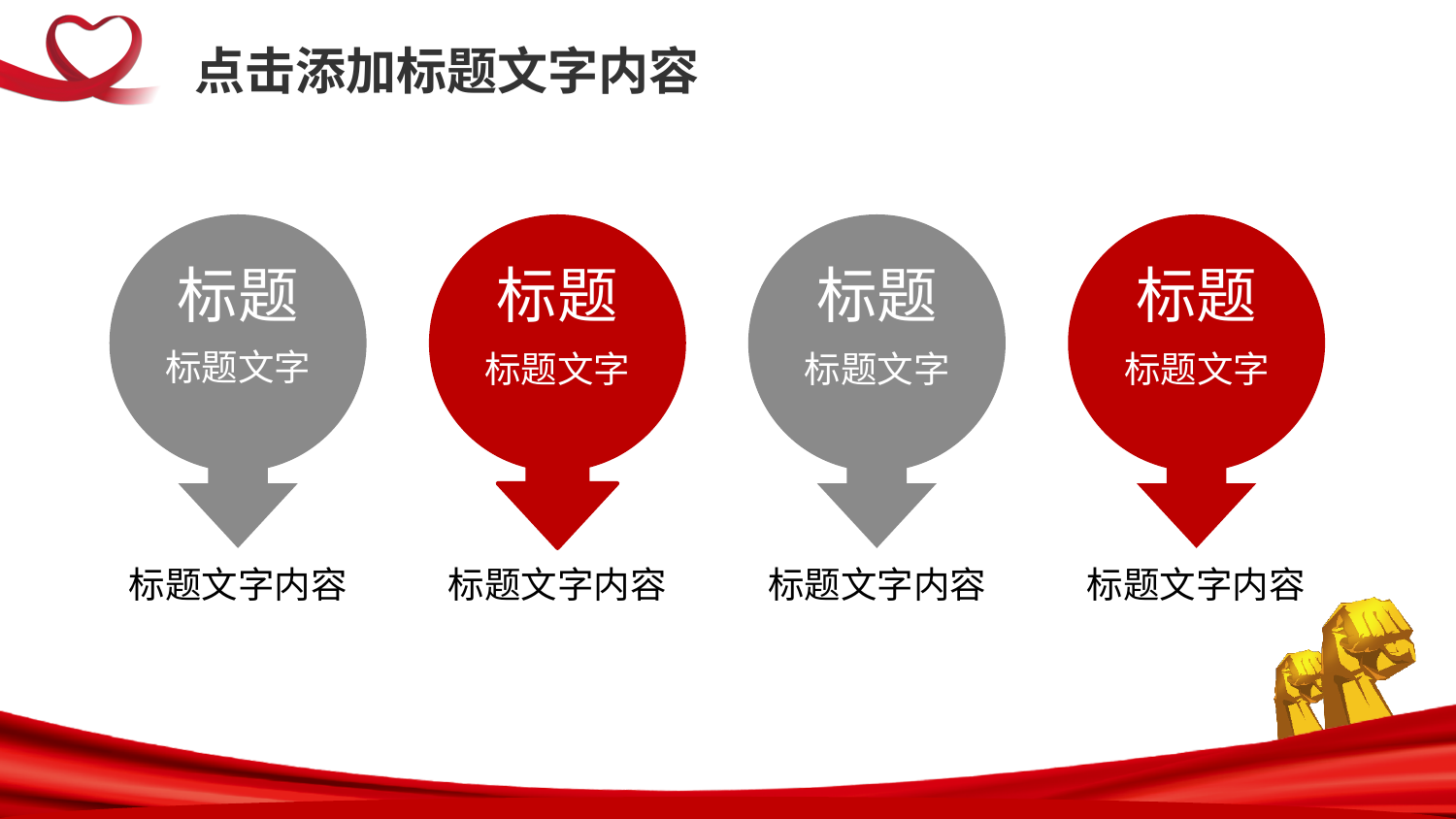

点击添加标题文字内容

标题
标题文字

标题文字内容

标题
标题文字

标题文字内容

标题
标题文字

标题文字内容

标题
标题文字

标题文字内容